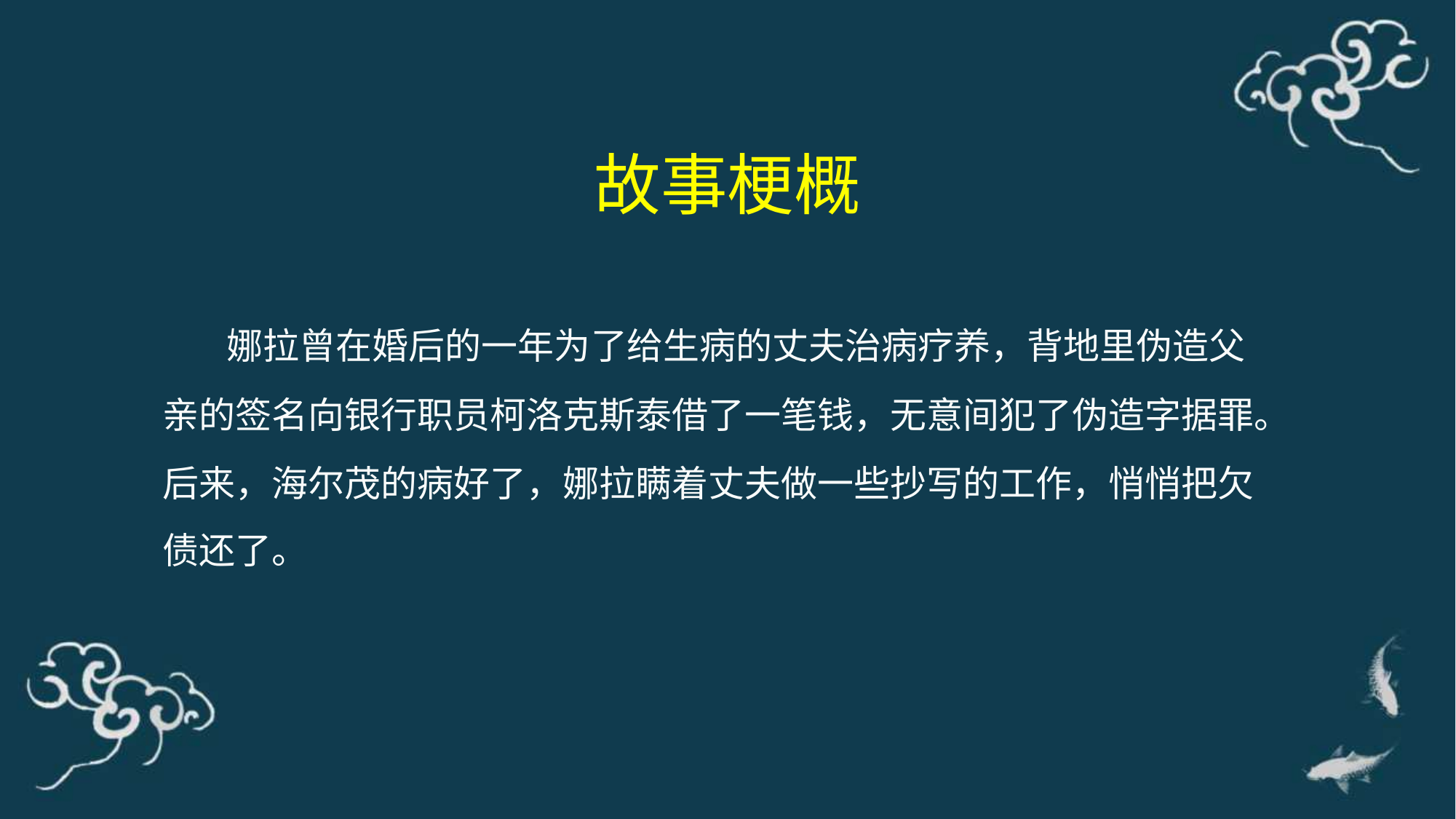

故事梗概
      娜拉曾在婚后的一年为了给生病的丈夫治病疗养，背地里伪造父亲的签名向银行职员柯洛克斯泰借了一笔钱，无意间犯了伪造字据罪。后来，海尔茂的病好了，娜拉瞒着丈夫做一些抄写的工作，悄悄把欠债还了。